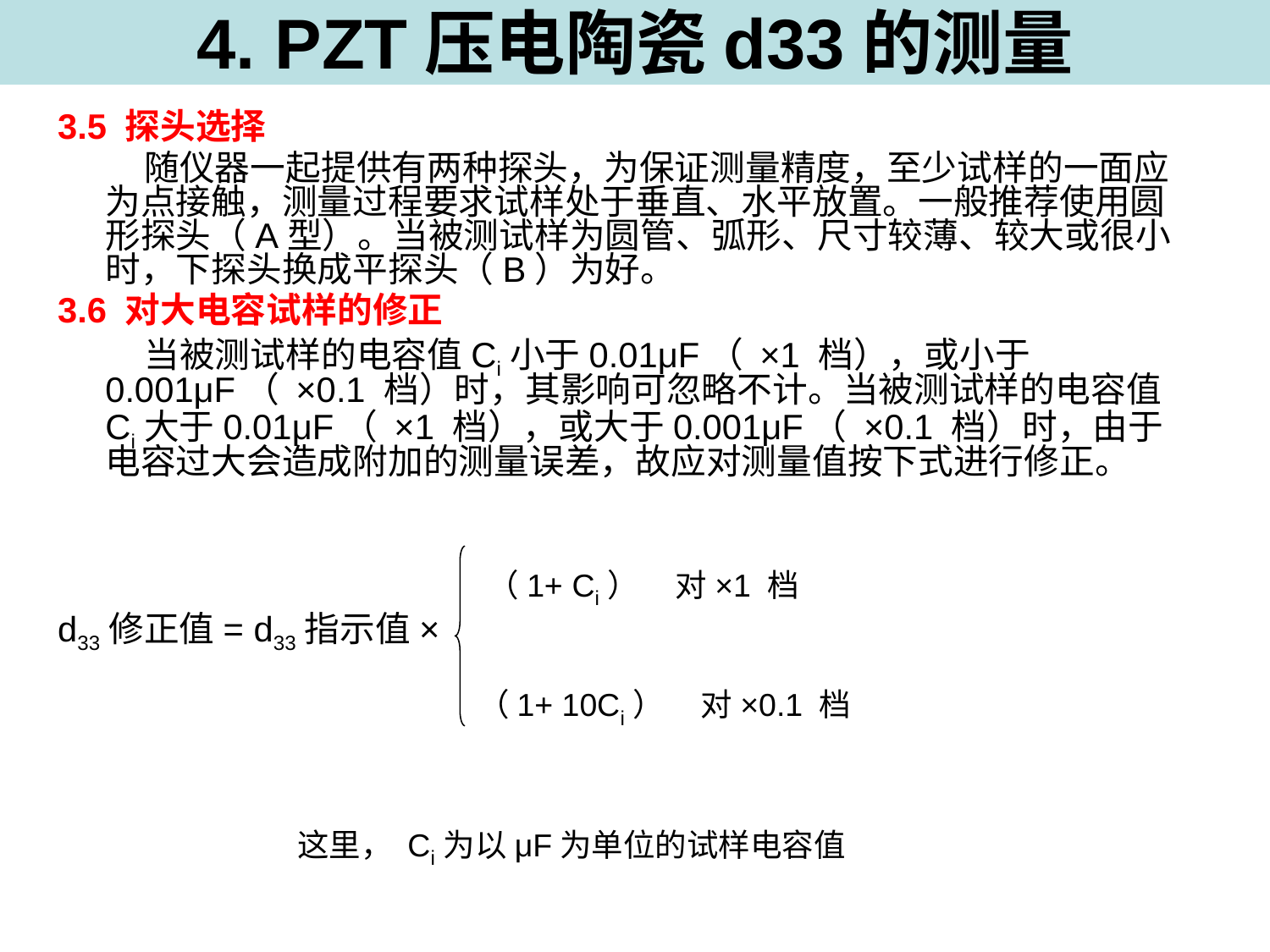

# 4. PZT压电陶瓷d33的测量
3.5 探头选择
          随仪器一起提供有两种探头，为保证测量精度，至少试样的一面应为点接触，测量过程要求试样处于垂直、水平放置。一般推荐使用圆形探头（A型）。当被测试样为圆管、弧形、尺寸较薄、较大或很小时，下探头换成平探头（B）为好。
3.6 对大电容试样的修正
          当被测试样的电容值Ci小于0.01μF（ ×1 档），或小于0.001μF（ ×0.1 档）时，其影响可忽略不计。当被测试样的电容值Ci大于0.01μF（ ×1 档），或大于0.001μF（ ×0.1 档）时，由于电容过大会造成附加的测量误差，故应对测量值按下式进行修正。

d33修正值= d33指示值×

（1+ Ci）     对×1 档
（1+ 10Ci）     对×0.1 档
这里， Ci为以μF为单位的试样电容值